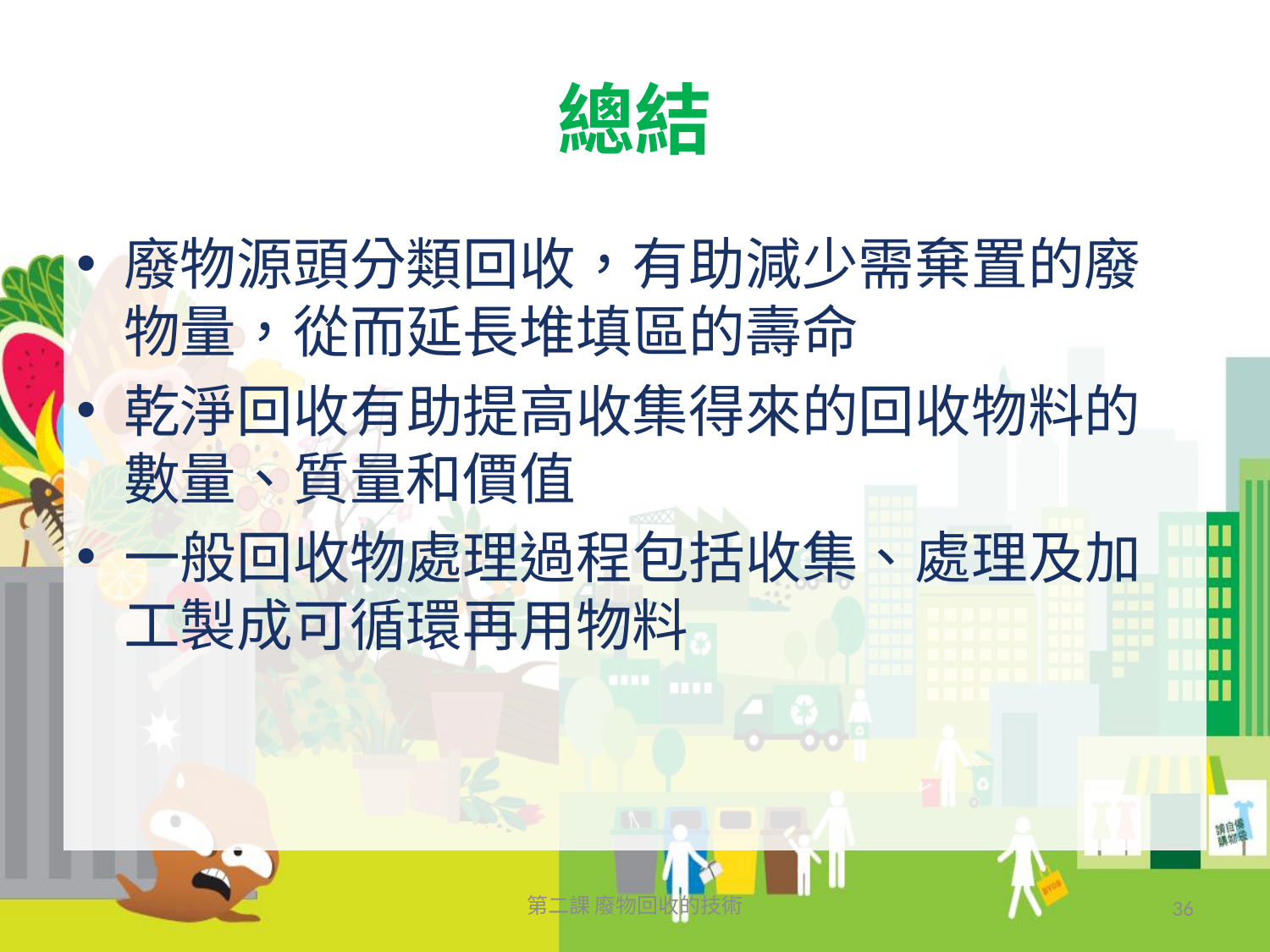

# 總結
廢物源頭分類回收，有助減少需棄置的廢物量，從而延長堆填區的壽命
乾淨回收有助提高收集得來的回收物料的數量、質量和價值
一般回收物處理過程包括收集、處理及加工製成可循環再用物料

第二課 廢物回收的技術
36